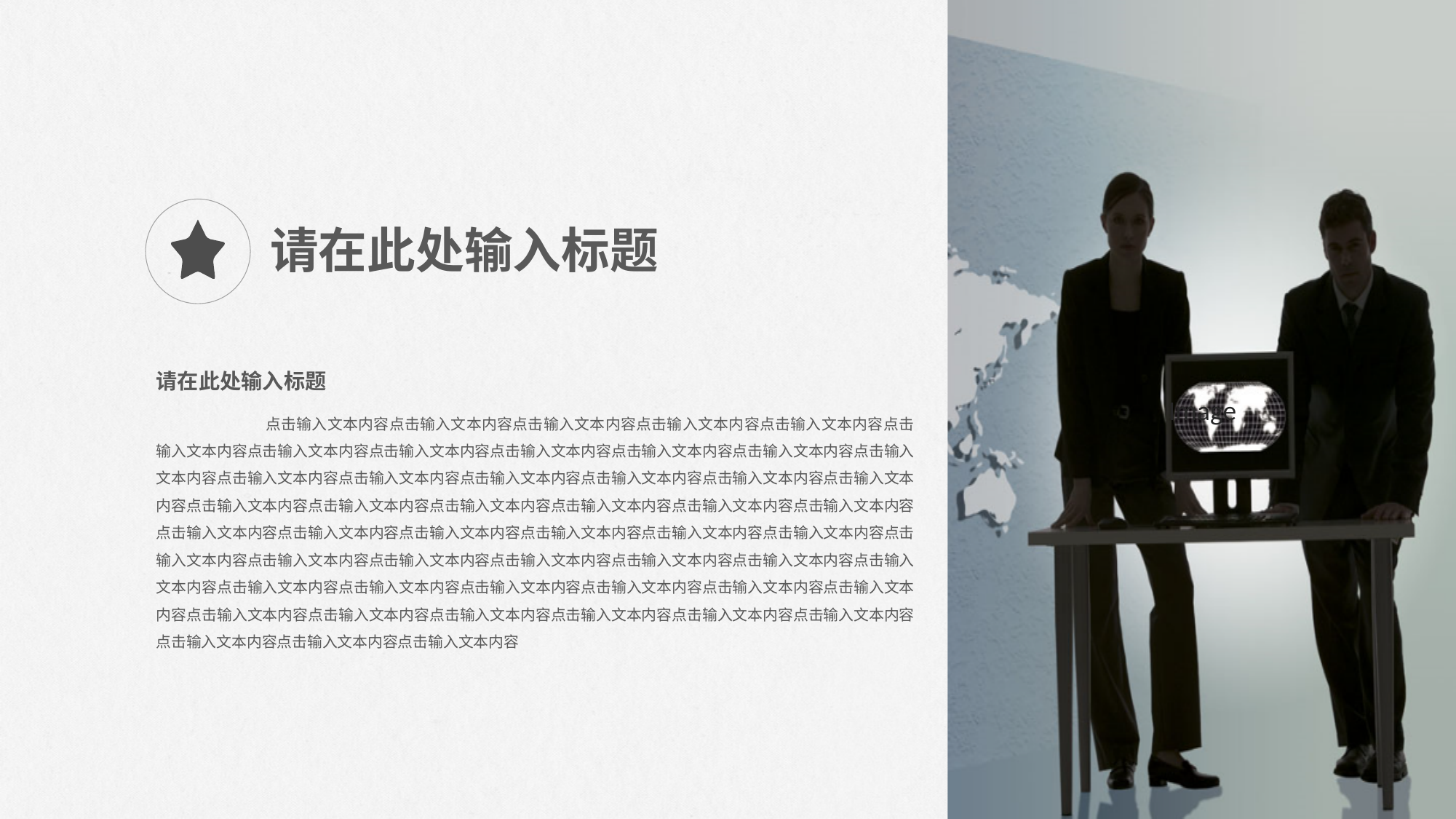

Image

请在此处输入标题

请在此处输入标题
	点击输入文本内容点击输入文本内容点击输入文本内容点击输入文本内容点击输入文本内容点击输入文本内容点击输入文本内容点击输入文本内容点击输入文本内容点击输入文本内容点击输入文本内容点击输入文本内容点击输入文本内容点击输入文本内容点击输入文本内容点击输入文本内容点击输入文本内容点击输入文本内容点击输入文本内容点击输入文本内容点击输入文本内容点击输入文本内容点击输入文本内容点击输入文本内容点击输入文本内容点击输入文本内容点击输入文本内容点击输入文本内容点击输入文本内容点击输入文本内容点击输入文本内容点击输入文本内容点击输入文本内容点击输入文本内容点击输入文本内容点击输入文本内容点击输入文本内容点击输入文本内容点击输入文本内容点击输入文本内容点击输入文本内容点击输入文本内容点击输入文本内容点击输入文本内容点击输入文本内容点击输入文本内容点击输入文本内容点击输入文本内容点击输入文本内容点击输入文本内容点击输入文本内容点击输入文本内容